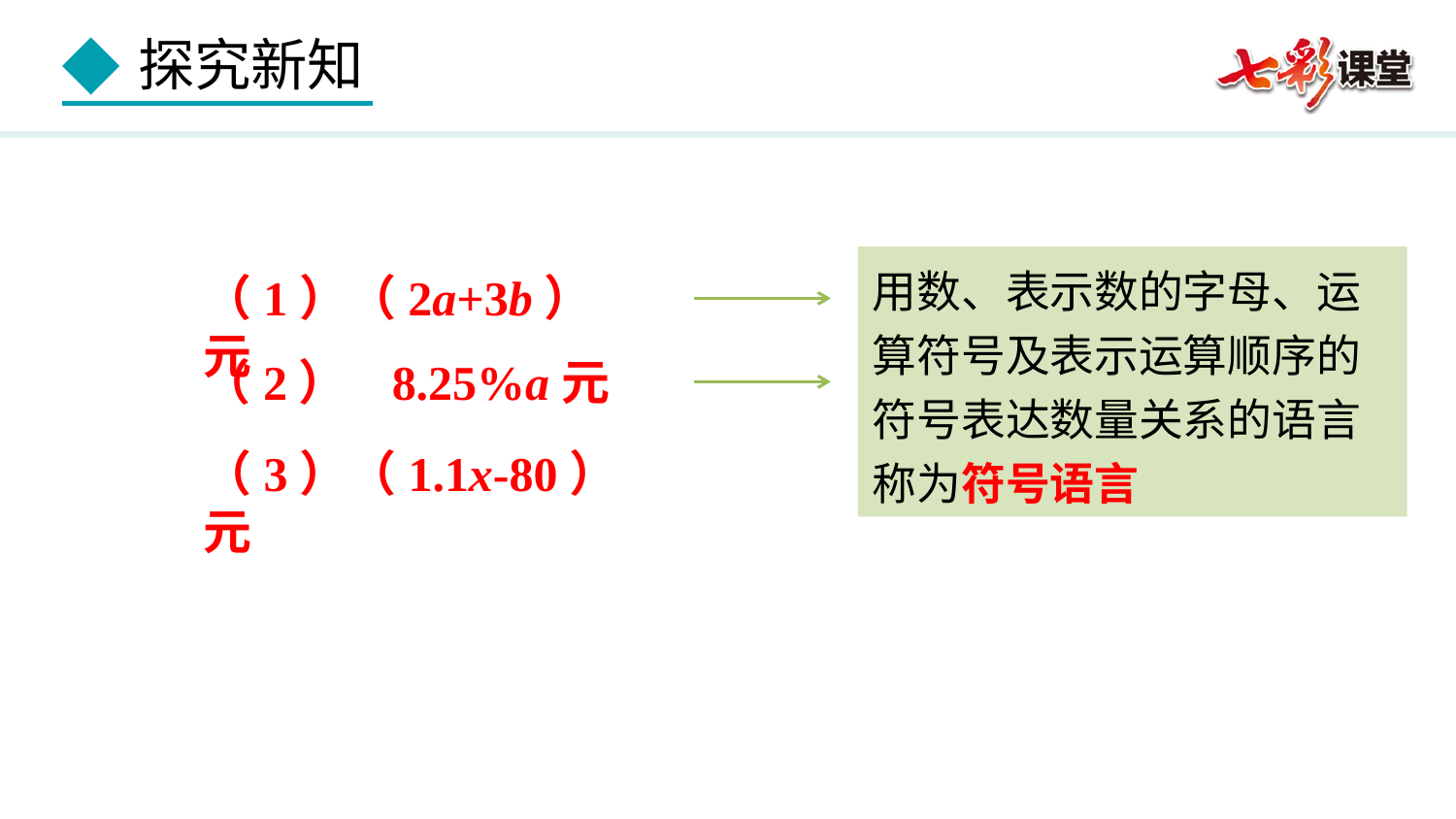

用数、表示数的字母、运算符号及表示运算顺序的符号表达数量关系的语言称为符号语言
（1）（2a+3b）元
（2）   8.25%a元
（3）（1.1x-80）元